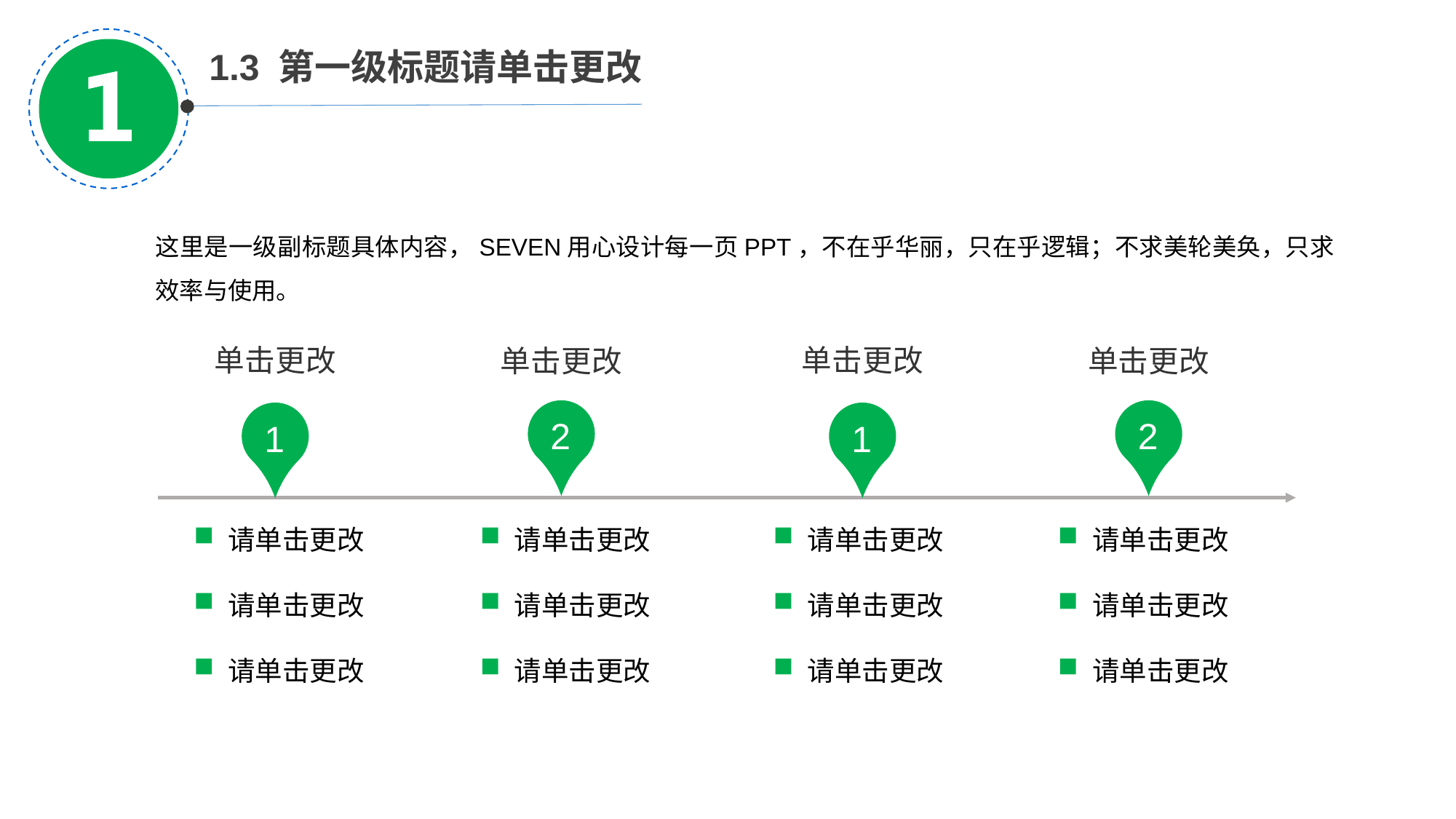

1.3 第一级标题请单击更改

这里是一级副标题具体内容，SEVEN用心设计每一页PPT，不在乎华丽，只在乎逻辑；不求美轮美奂，只求效率与使用。
单击更改

1
单击更改

1
单击更改

2
单击更改

2
请单击更改

请单击更改

请单击更改
请单击更改

请单击更改

请单击更改
请单击更改

请单击更改

请单击更改
请单击更改

请单击更改

请单击更改